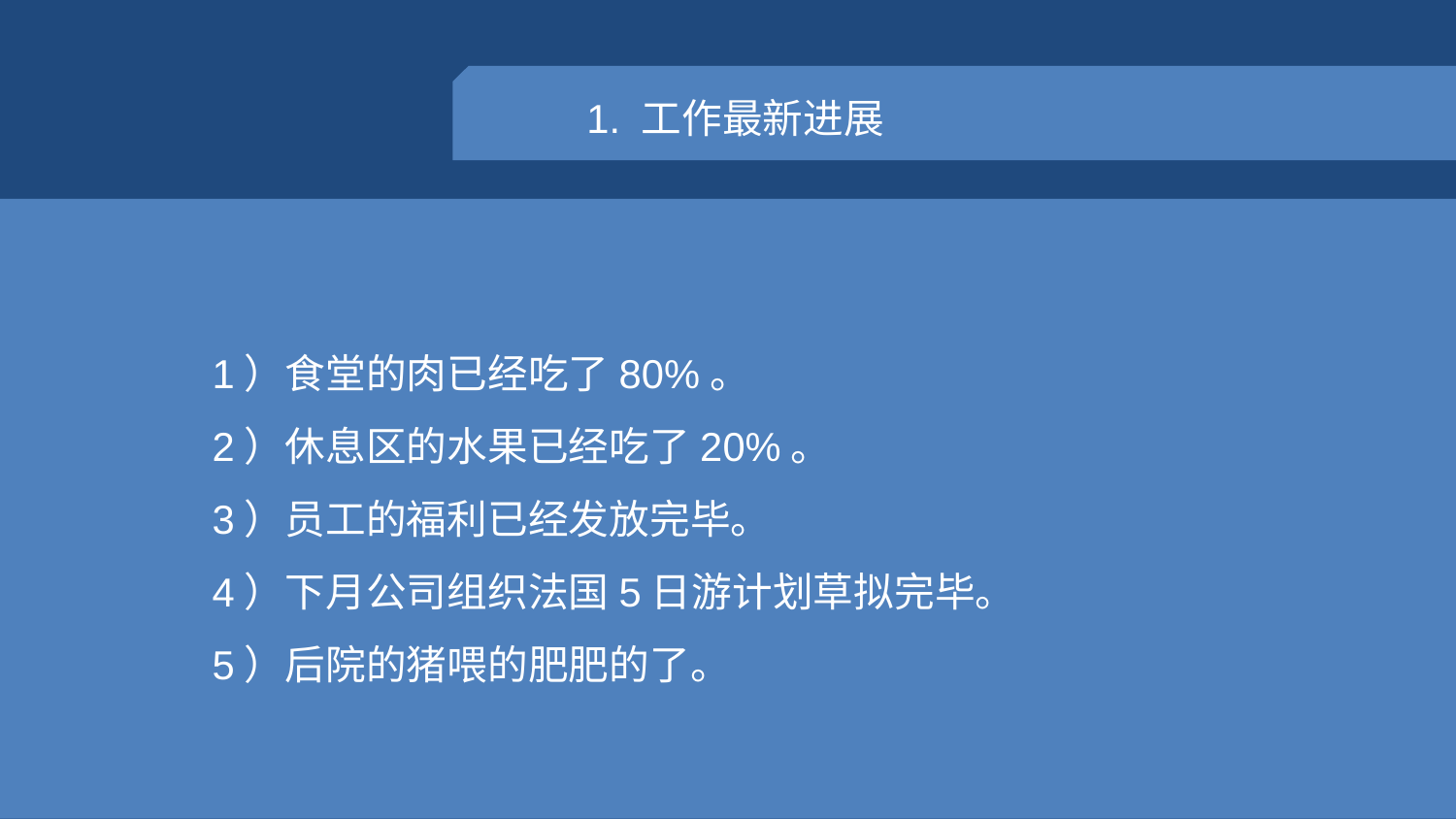

1. 工作最新进展

1）食堂的肉已经吃了80%。
2）休息区的水果已经吃了20%。
3）员工的福利已经发放完毕。
4）下月公司组织法国5日游计划草拟完毕。
5）后院的猪喂的肥肥的了。